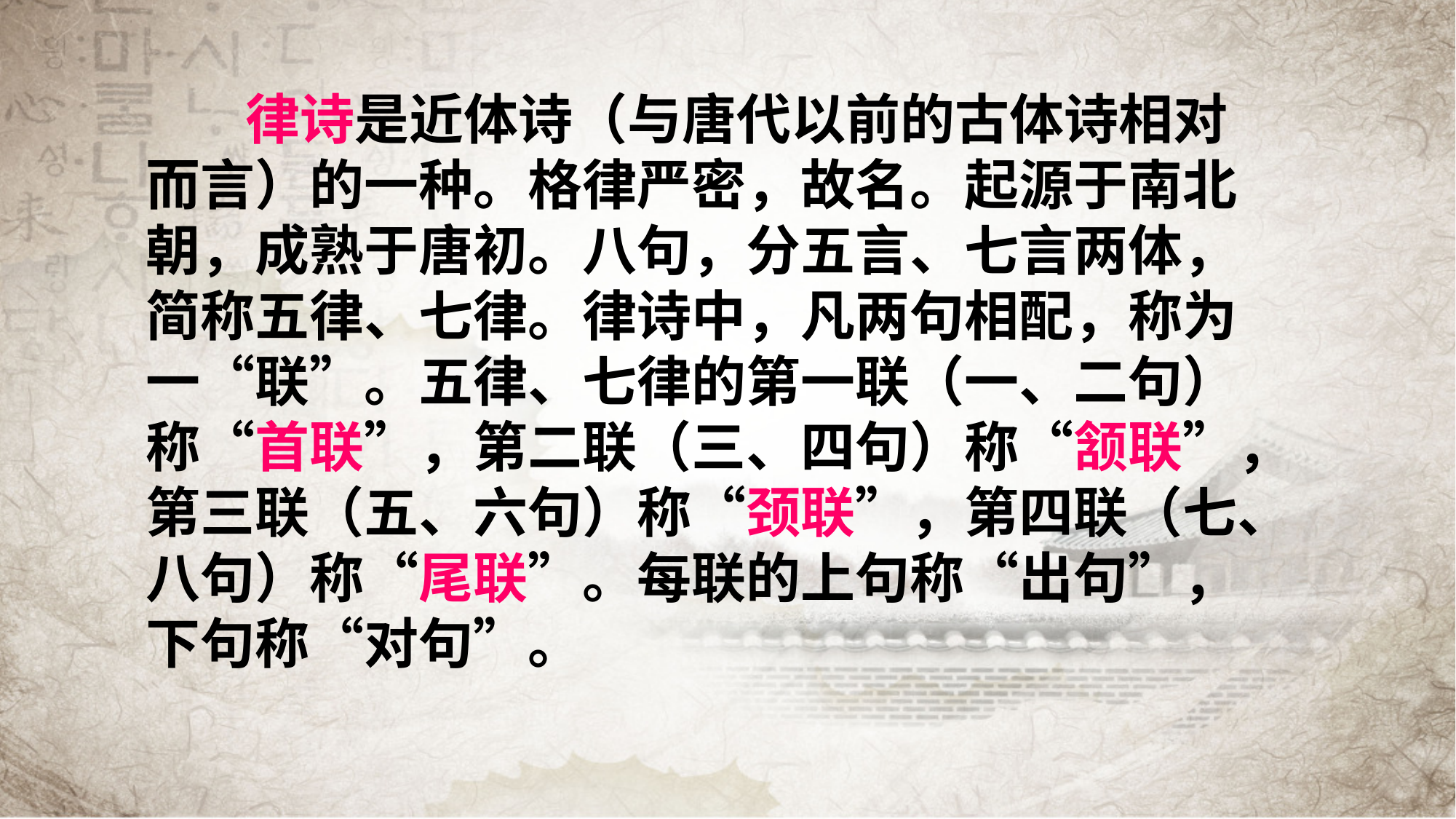

律诗是近体诗（与唐代以前的古体诗相对而言）的一种。格律严密，故名。起源于南北朝，成熟于唐初。八句，分五言、七言两体，简称五律、七律。律诗中，凡两句相配，称为一“联”。五律、七律的第一联（一、二句）称“首联”，第二联（三、四句）称“颔联”，第三联（五、六句）称“颈联”，第四联（七、八句）称“尾联”。每联的上句称“出句”，下句称“对句”。